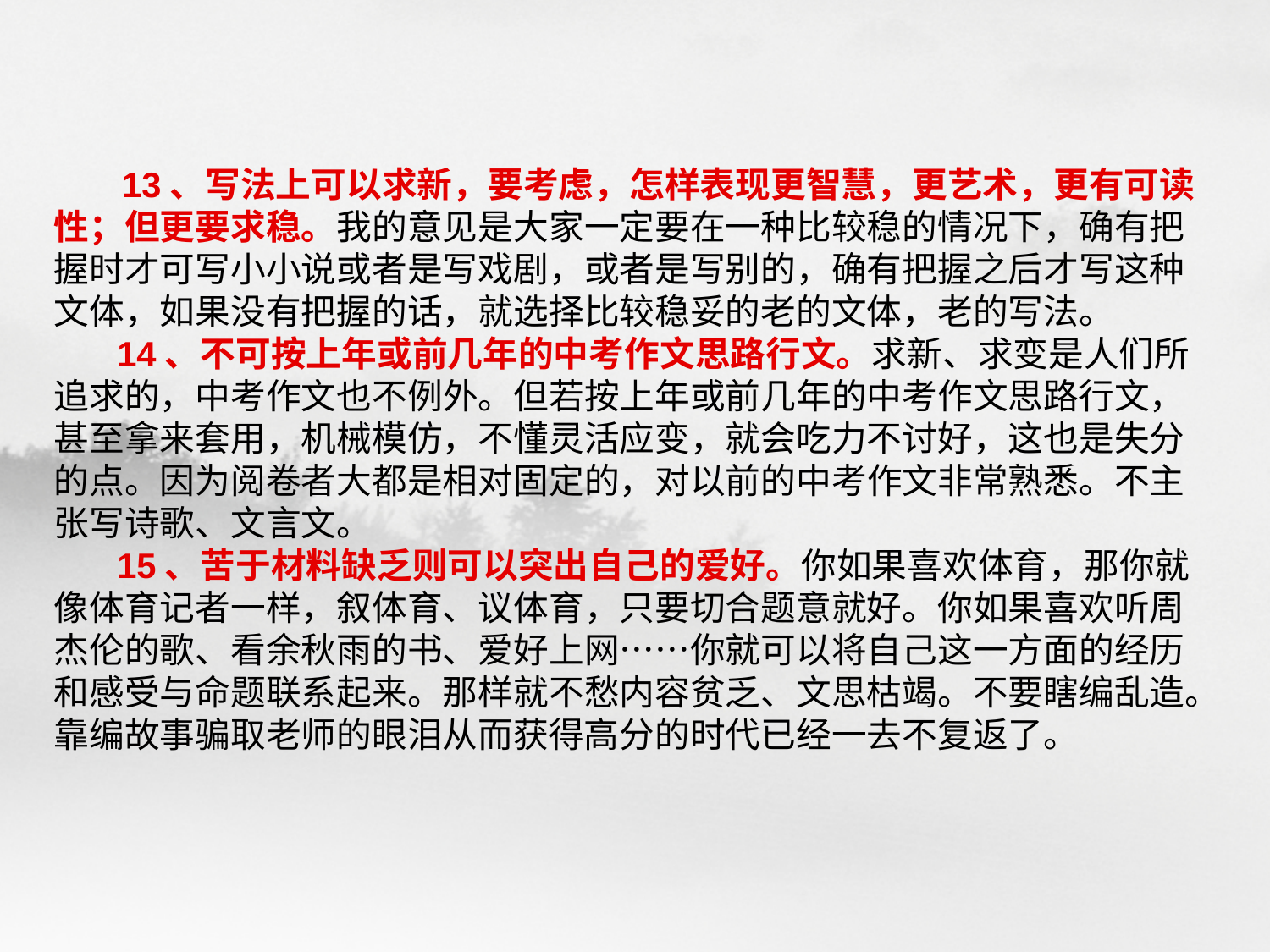

# 13、写法上可以求新，要考虑，怎样表现更智慧，更艺术，更有可读性；但更要求稳。我的意见是大家一定要在一种比较稳的情况下，确有把握时才可写小小说或者是写戏剧，或者是写别的，确有把握之后才写这种文体，如果没有把握的话，就选择比较稳妥的老的文体，老的写法。 14、不可按上年或前几年的中考作文思路行文。求新、求变是人们所追求的，中考作文也不例外。但若按上年或前几年的中考作文思路行文，甚至拿来套用，机械模仿，不懂灵活应变，就会吃力不讨好，这也是失分的点。因为阅卷者大都是相对固定的，对以前的中考作文非常熟悉。不主张写诗歌、文言文。 15、苦于材料缺乏则可以突出自己的爱好。你如果喜欢体育，那你就像体育记者一样，叙体育、议体育，只要切合题意就好。你如果喜欢听周杰伦的歌、看余秋雨的书、爱好上网……你就可以将自己这一方面的经历和感受与命题联系起来。那样就不愁内容贫乏、文思枯竭。不要瞎编乱造。靠编故事骗取老师的眼泪从而获得高分的时代已经一去不复返了。